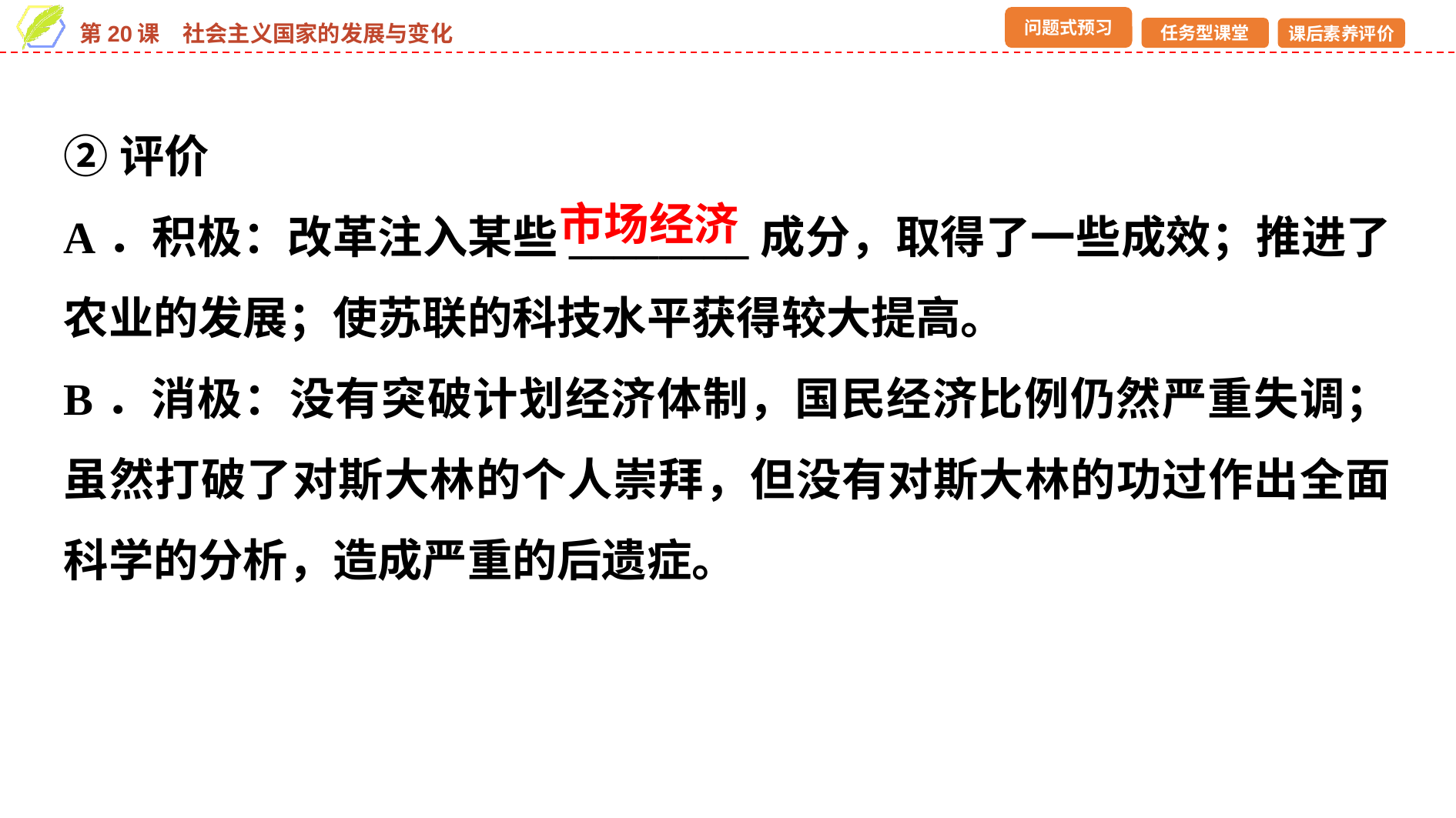

②评价
A．积极：改革注入某些________成分，取得了一些成效；推进了农业的发展；使苏联的科技水平获得较大提高。
B．消极：没有突破计划经济体制，国民经济比例仍然严重失调；虽然打破了对斯大林的个人崇拜，但没有对斯大林的功过作出全面科学的分析，造成严重的后遗症。
市场经济